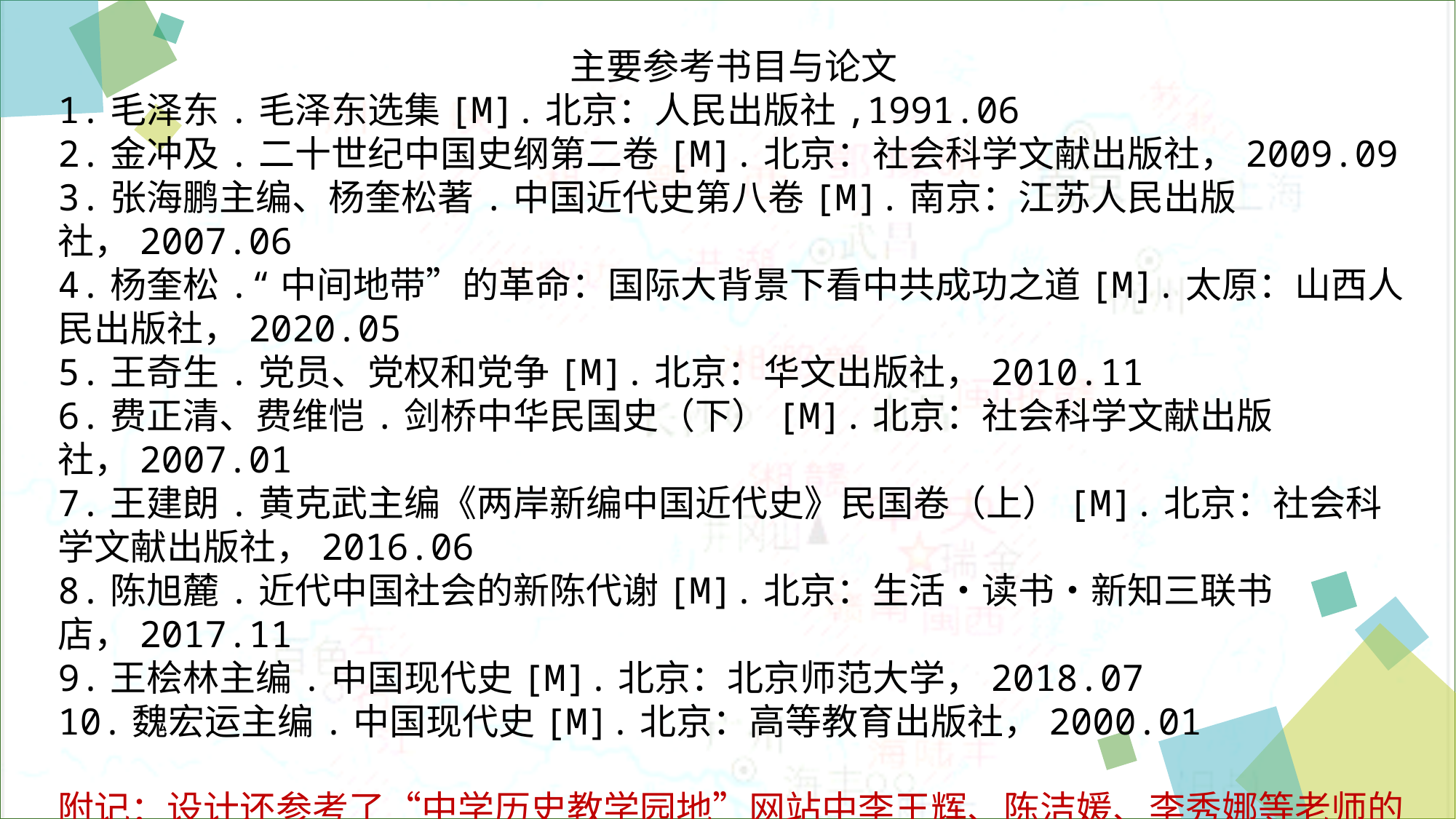

主要参考书目与论文
1.毛泽东.毛泽东选集[M].北京：人民出版社,1991.06
2.金冲及.二十世纪中国史纲第二卷[M].北京：社会科学文献出版社，2009.09
3.张海鹏主编、杨奎松著.中国近代史第八卷[M].南京：江苏人民出版社，2007.06
4.杨奎松.“中间地带”的革命：国际大背景下看中共成功之道[M].太原：山西人民出版社，2020.05
5.王奇生.党员、党权和党争[M].北京：华文出版社，2010.11
6.费正清、费维恺.剑桥中华民国史（下）[M].北京：社会科学文献出版社，2007.01
7.王建朗.黄克武主编《两岸新编中国近代史》民国卷（上）[M].北京：社会科学文献出版社，2016.06
8.陈旭麓.近代中国社会的新陈代谢[M].北京：生活•读书•新知三联书店，2017.11
9.王桧林主编.中国现代史[M].北京：北京师范大学，2018.07
10.魏宏运主编.中国现代史[M].北京：高等教育出版社，2000.01

附记：设计还参考了“中学历史教学园地”网站中李王辉、陈洁媛、李秀娜等老师的网上资源，谨致谢意。